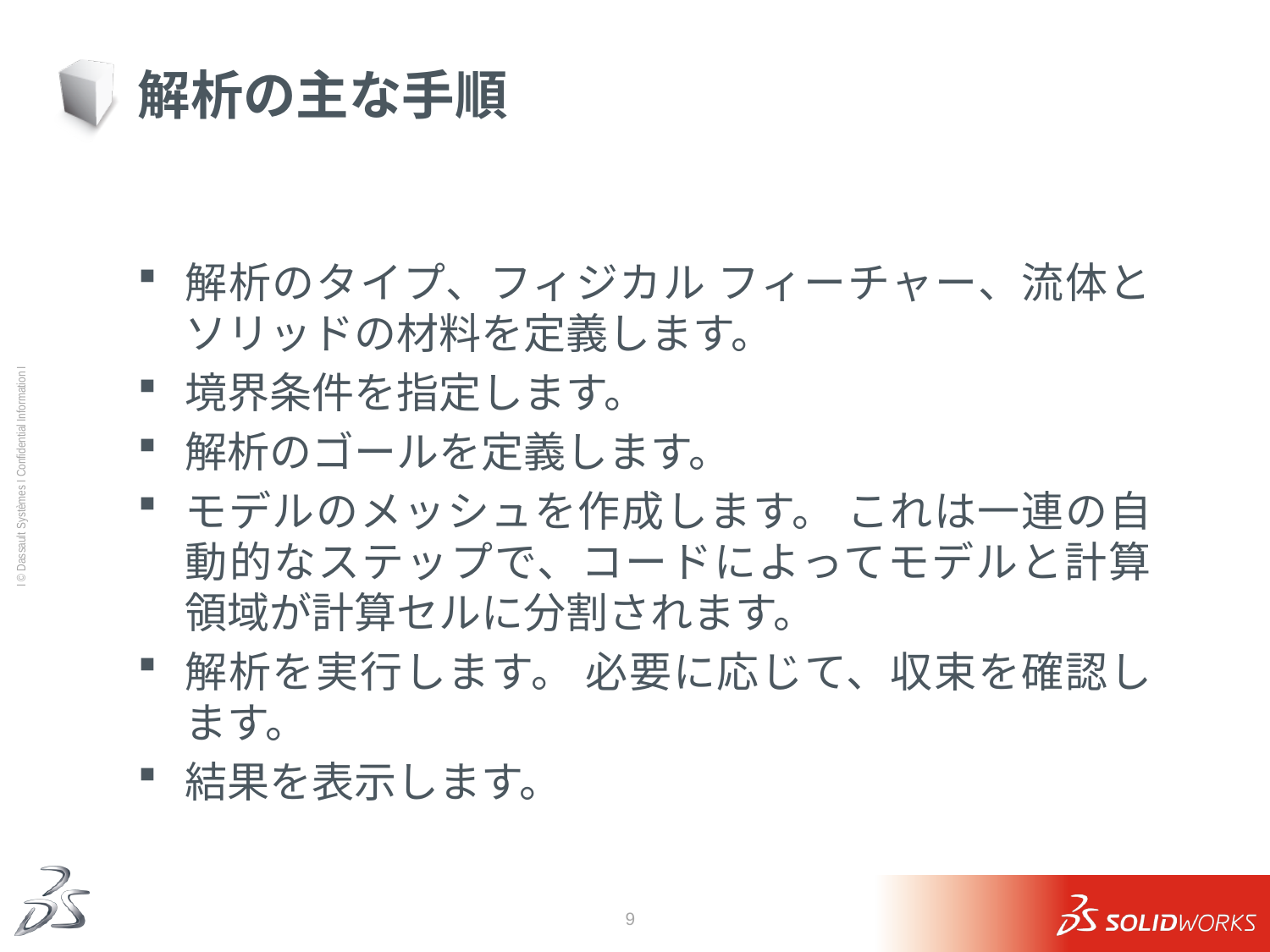

# 解析の主な手順
解析のタイプ、フィジカル フィーチャー、流体とソリッドの材料を定義します。
境界条件を指定します。
解析のゴールを定義します。
モデルのメッシュを作成します。 これは一連の自動的なステップで、コードによってモデルと計算領域が計算セルに分割されます。
解析を実行します。 必要に応じて、収束を確認します。
結果を表示します。